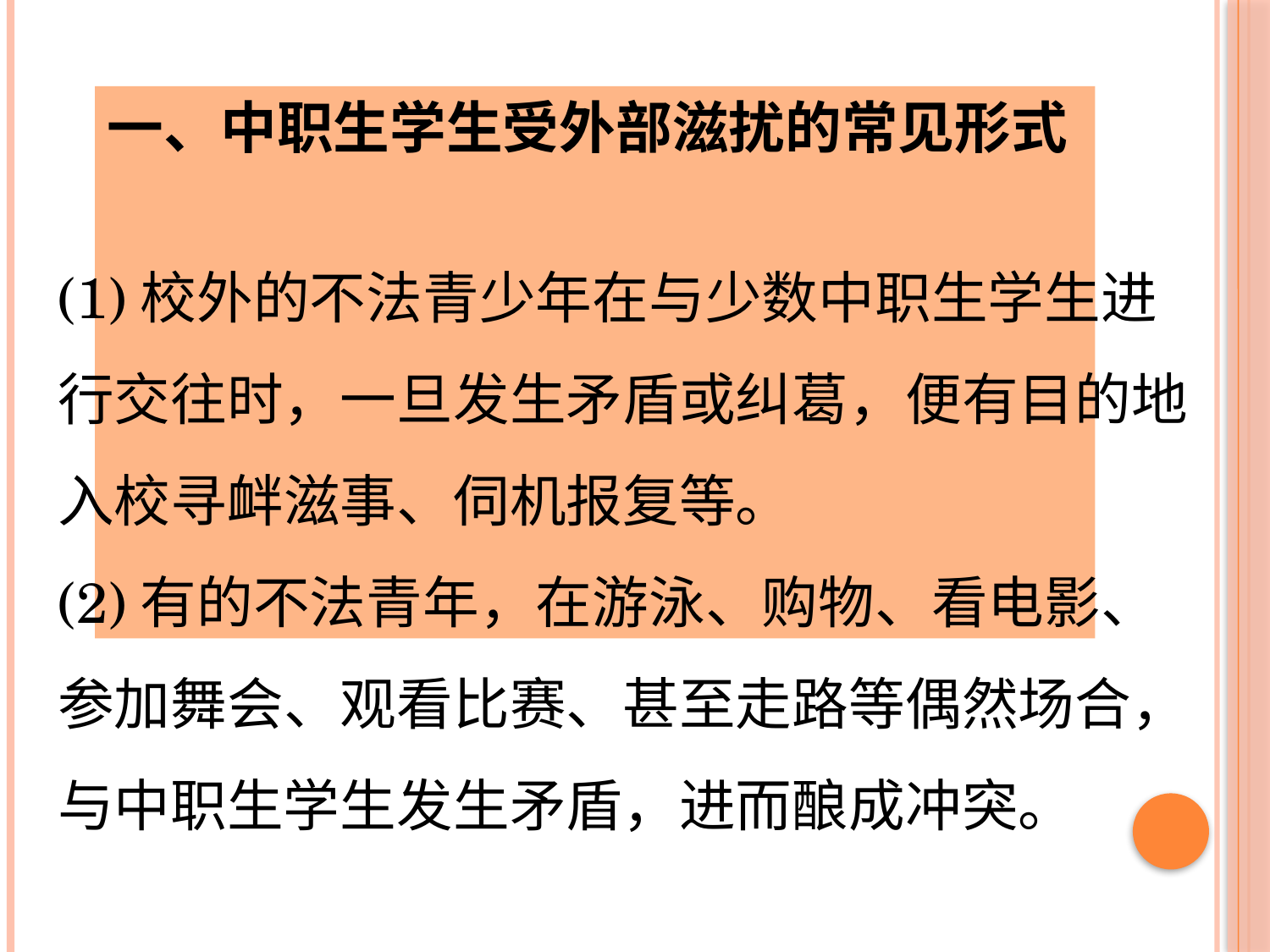

一、中职生学生受外部滋扰的常见形式
(1)校外的不法青少年在与少数中职生学生进行交往时，一旦发生矛盾或纠葛，便有目的地入校寻衅滋事、伺机报复等。
(2)有的不法青年，在游泳、购物、看电影、参加舞会、观看比赛、甚至走路等偶然场合，与中职生学生发生矛盾，进而酿成冲突。